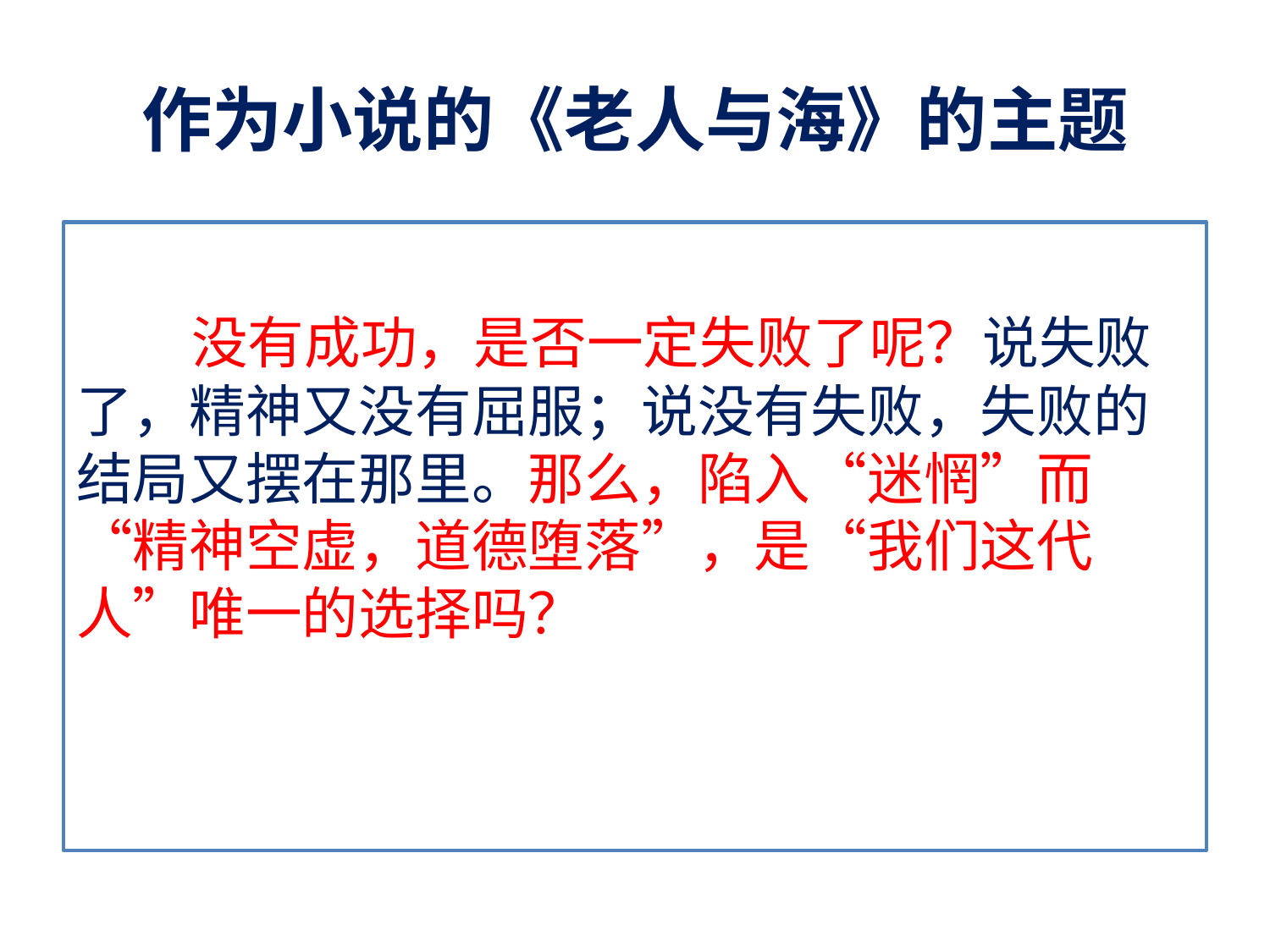

# 作为小说的《老人与海》的主题

        没有成功，是否一定失败了呢？说失败了，精神又没有屈服；说没有失败，失败的结局又摆在那里。那么，陷入“迷惘”而“精神空虚，道德堕落”，是“我们这代人”唯一的选择吗？